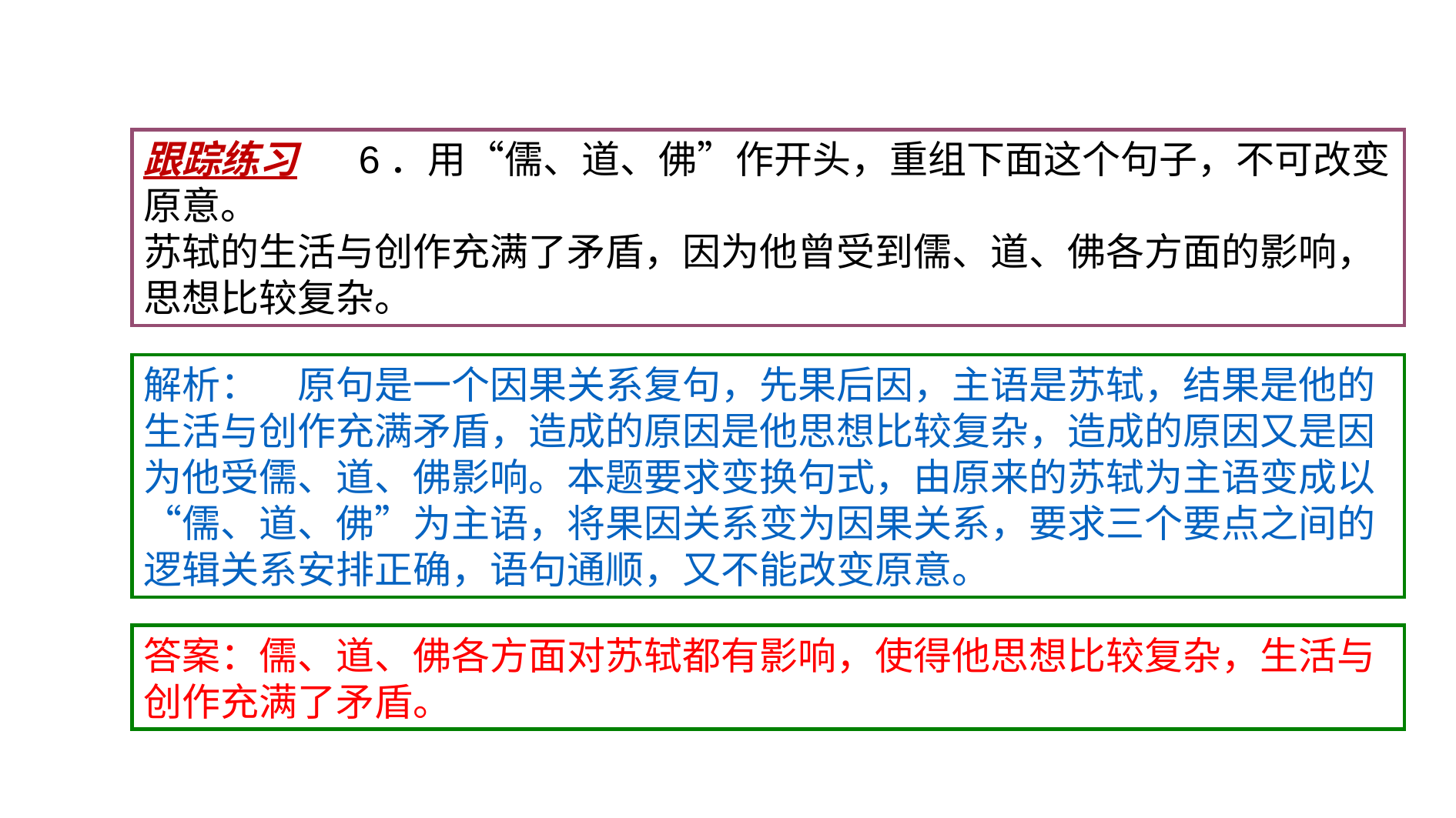

跟踪练习      6．用“儒、道、佛”作开头，重组下面这个句子，不可改变原意。
苏轼的生活与创作充满了矛盾，因为他曾受到儒、道、佛各方面的影响，思想比较复杂。

解析：　原句是一个因果关系复句，先果后因，主语是苏轼，结果是他的生活与创作充满矛盾，造成的原因是他思想比较复杂，造成的原因又是因为他受儒、道、佛影响。本题要求变换句式，由原来的苏轼为主语变成以“儒、道、佛”为主语，将果因关系变为因果关系，要求三个要点之间的逻辑关系安排正确，语句通顺，又不能改变原意。
答案：儒、道、佛各方面对苏轼都有影响，使得他思想比较复杂，生活与创作充满了矛盾。